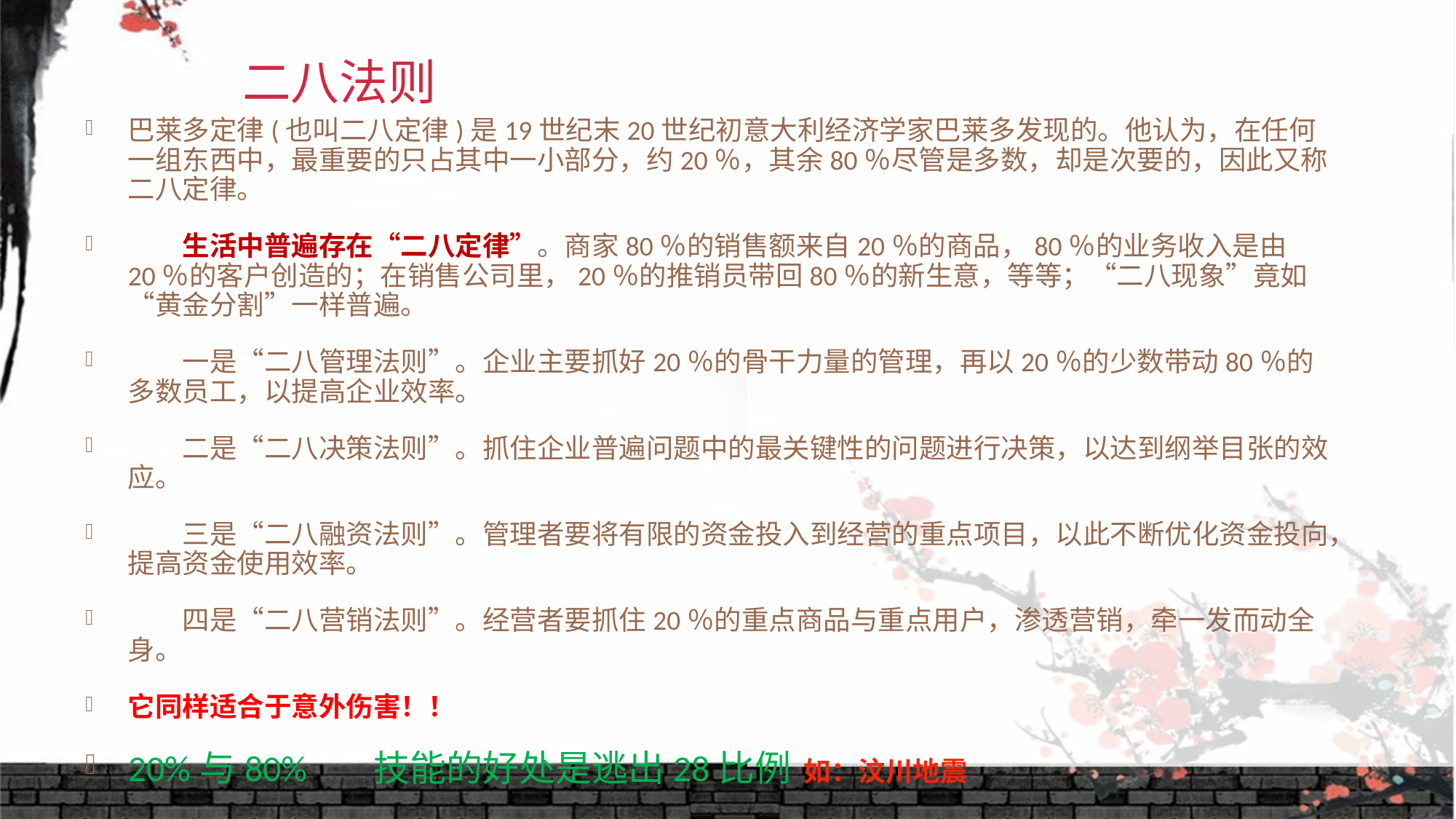

# 二八法则
巴莱多定律(也叫二八定律)是19世纪末20世纪初意大利经济学家巴莱多发现的。他认为，在任何一组东西中，最重要的只占其中一小部分，约20％，其余80％尽管是多数，却是次要的，因此又称二八定律。
　　生活中普遍存在“二八定律”。商家80％的销售额来自20％的商品，80％的业务收入是由20％的客户创造的；在销售公司里，20％的推销员带回80％的新生意，等等；“二八现象”竟如“黄金分割”一样普遍。
　　一是“二八管理法则”。企业主要抓好20％的骨干力量的管理，再以20％的少数带动80％的多数员工，以提高企业效率。
　　二是“二八决策法则”。抓住企业普遍问题中的最关键性的问题进行决策，以达到纲举目张的效应。
　　三是“二八融资法则”。管理者要将有限的资金投入到经营的重点项目，以此不断优化资金投向，提高资金使用效率。
　　四是“二八营销法则”。经营者要抓住20％的重点商品与重点用户，渗透营销，牵一发而动全身。
它同样适合于意外伤害！！
20%与80%       技能的好处是逃出28比例  如：汶川地震